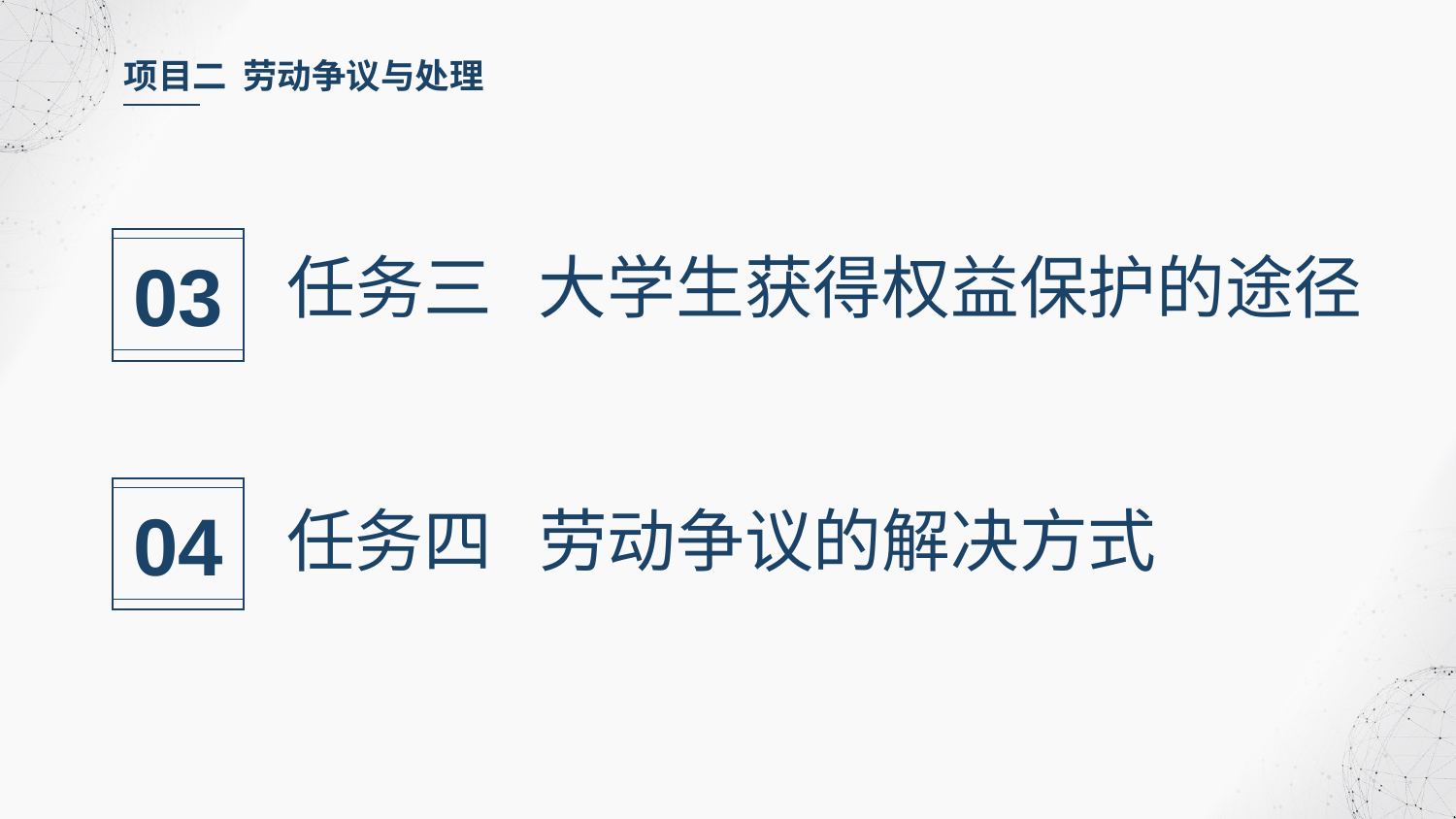

项目二  劳动争议与处理

03
任务三   大学生获得权益保护的途径

04
任务四   劳动争议的解决方式